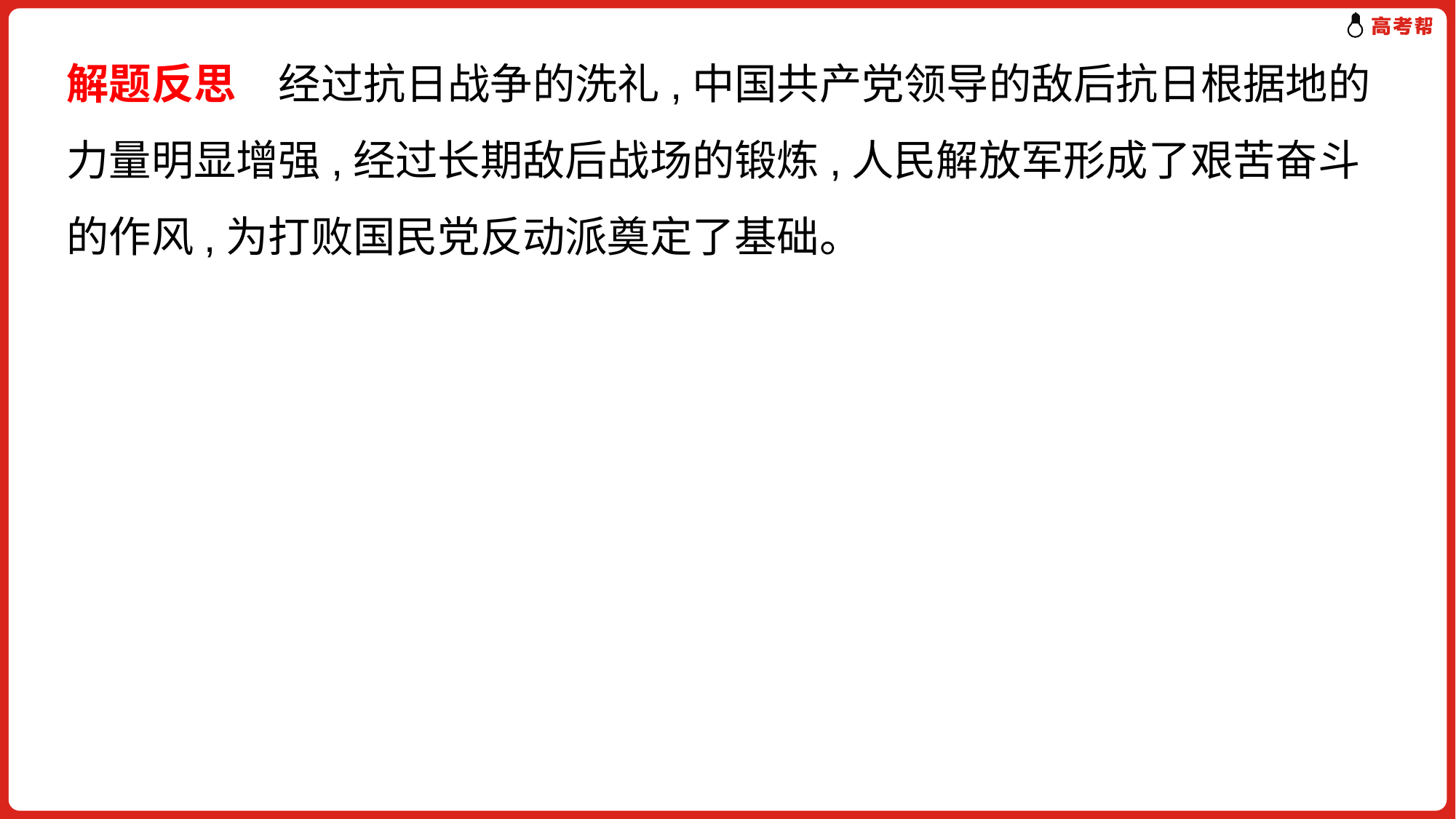

解题反思　经过抗日战争的洗礼,中国共产党领导的敌后抗日根据地的力量明显增强,经过长期敌后战场的锻炼,人民解放军形成了艰苦奋斗的作风,为打败国民党反动派奠定了基础。